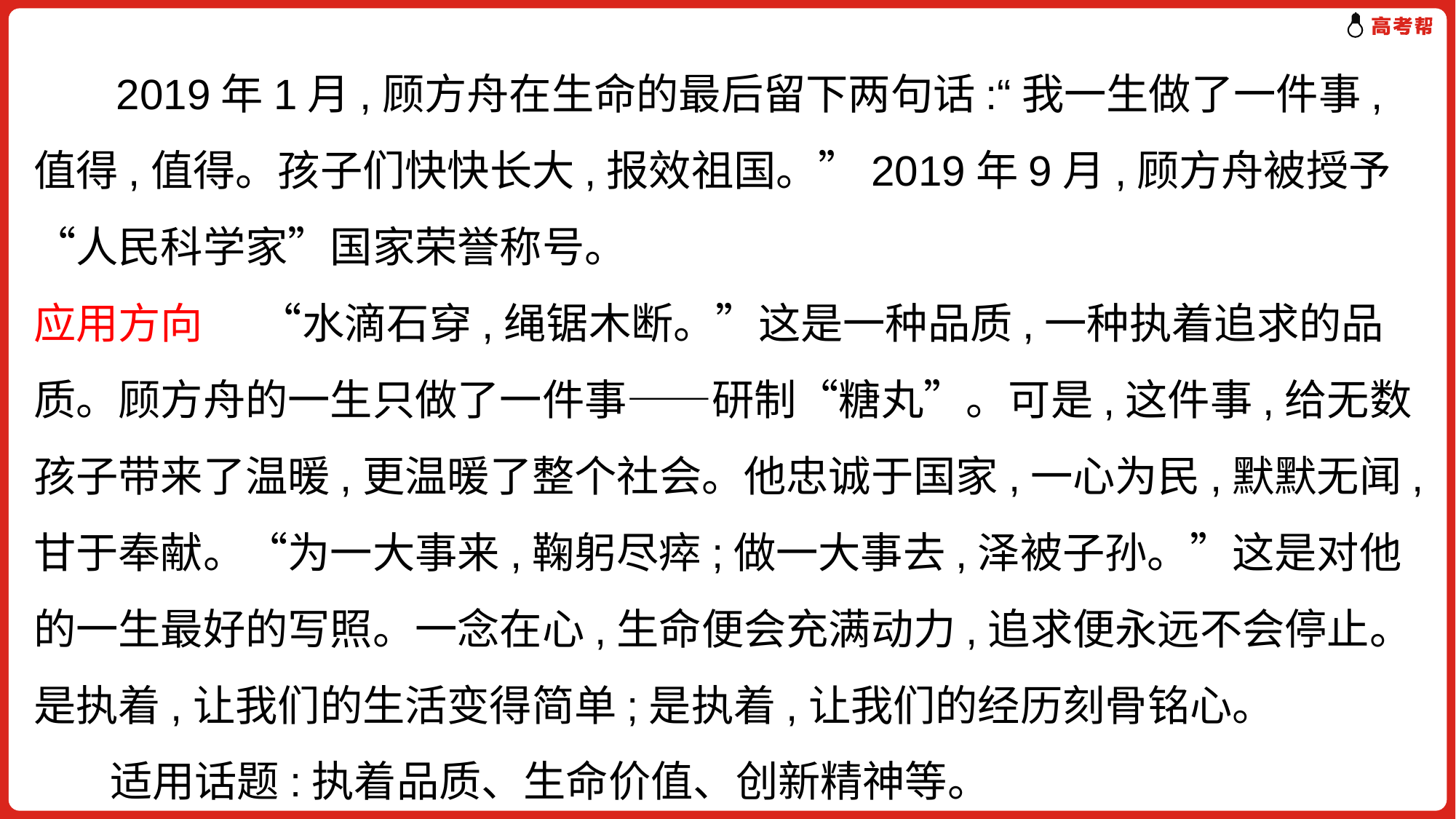

2019年1月,顾方舟在生命的最后留下两句话:“我一生做了一件事,值得,值得。孩子们快快长大,报效祖国。”2019年9月,顾方舟被授予“人民科学家”国家荣誉称号。
应用方向      “水滴石穿,绳锯木断。”这是一种品质,一种执着追求的品质。顾方舟的一生只做了一件事——研制“糖丸”。可是,这件事,给无数孩子带来了温暖,更温暖了整个社会。他忠诚于国家,一心为民,默默无闻,甘于奉献。“为一大事来,鞠躬尽瘁;做一大事去,泽被子孙。”这是对他的一生最好的写照。一念在心,生命便会充满动力,追求便永远不会停止。是执着,让我们的生活变得简单;是执着,让我们的经历刻骨铭心。
       适用话题:执着品质、生命价值、创新精神等。